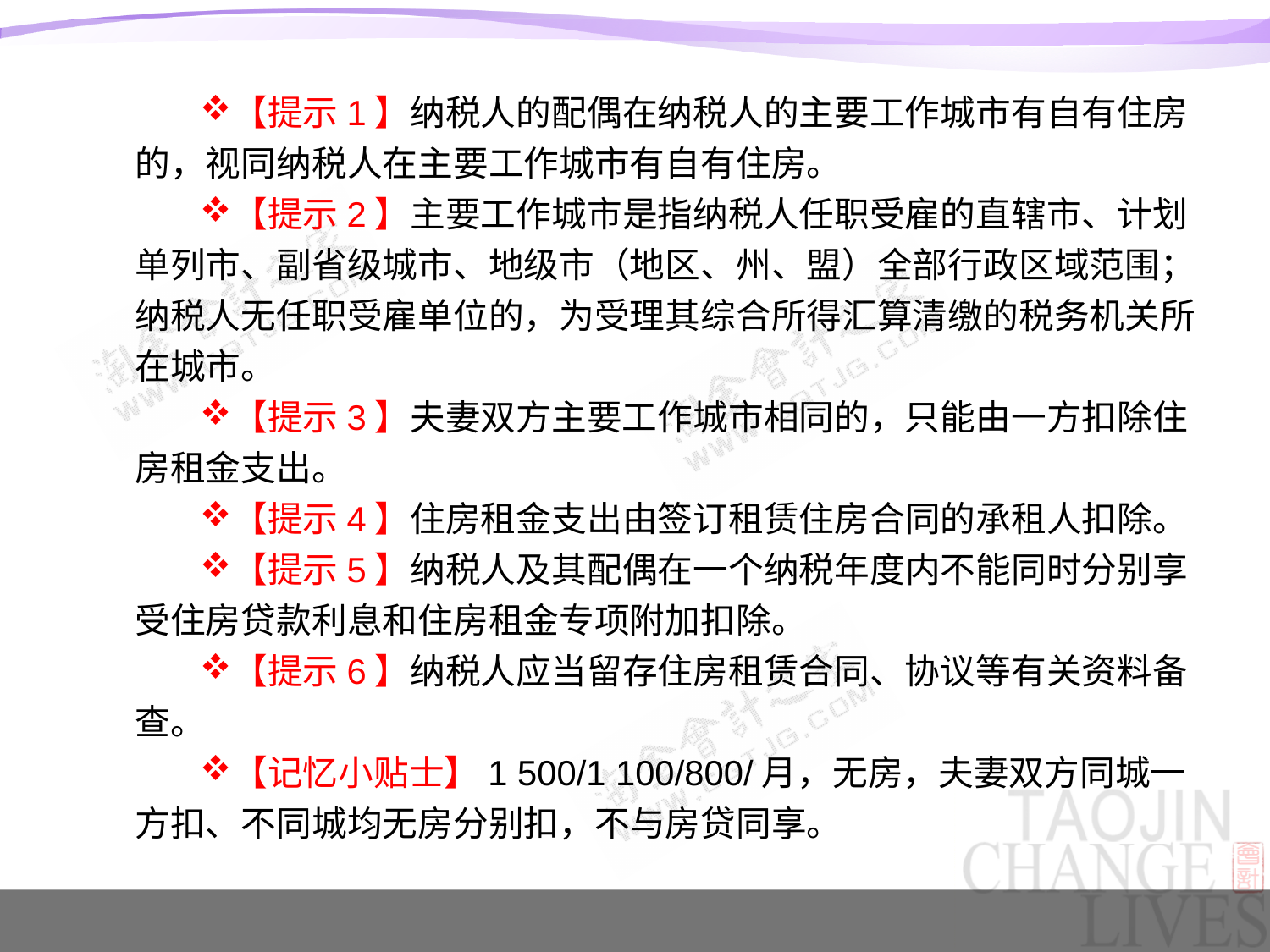

#
【提示1】纳税人的配偶在纳税人的主要工作城市有自有住房的，视同纳税人在主要工作城市有自有住房。
【提示2】主要工作城市是指纳税人任职受雇的直辖市、计划单列市、副省级城市、地级市（地区、州、盟）全部行政区域范围；纳税人无任职受雇单位的，为受理其综合所得汇算清缴的税务机关所在城市。
【提示3】夫妻双方主要工作城市相同的，只能由一方扣除住房租金支出。
【提示4】住房租金支出由签订租赁住房合同的承租人扣除。
【提示5】纳税人及其配偶在一个纳税年度内不能同时分别享受住房贷款利息和住房租金专项附加扣除。
【提示6】纳税人应当留存住房租赁合同、协议等有关资料备查。
【记忆小贴士】1 500/1 100/800/月，无房，夫妻双方同城一方扣、不同城均无房分别扣，不与房贷同享。